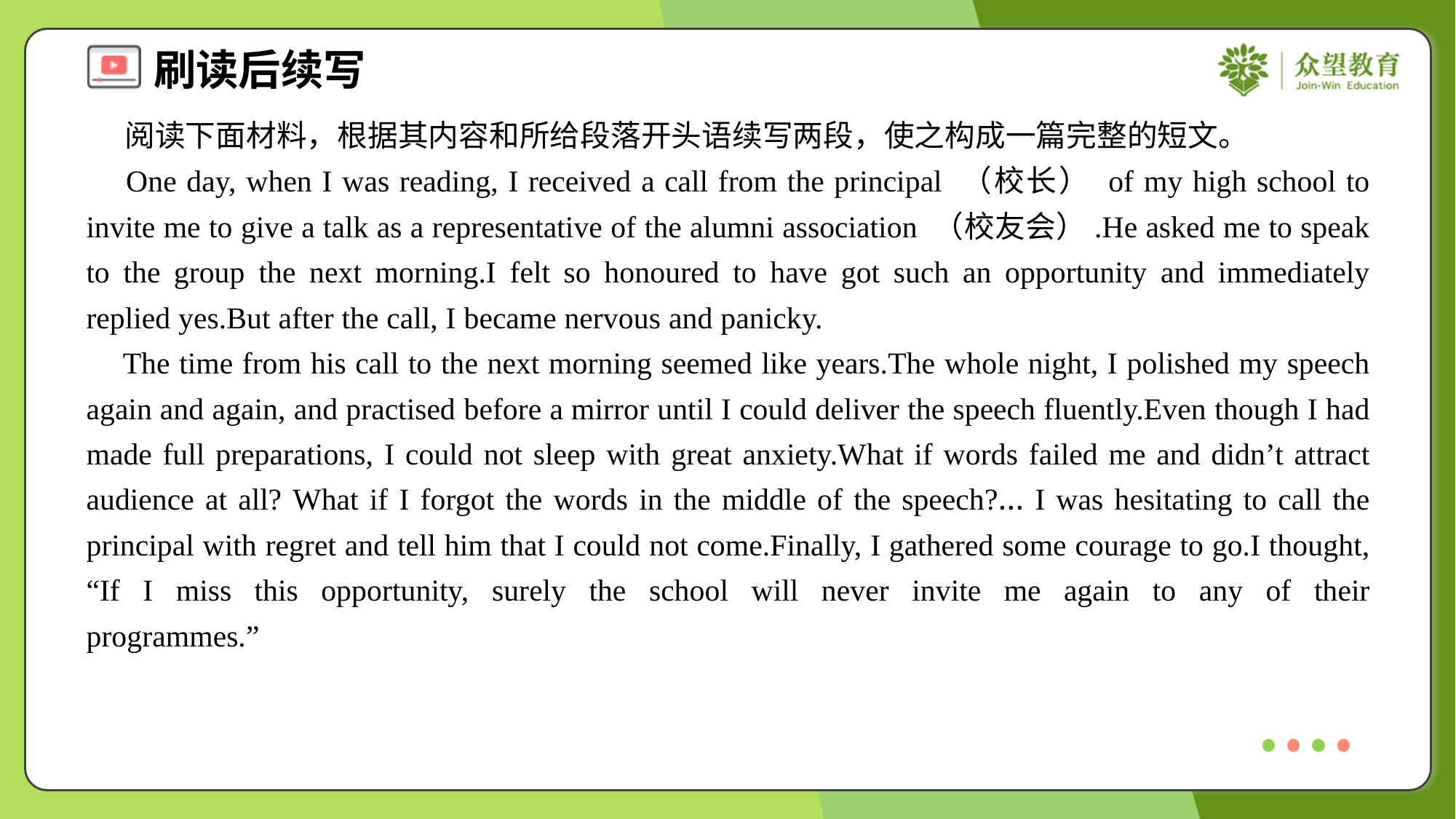

阅读下面材料，根据其内容和所给段落开头语续写两段，使之构成一篇完整的短文。
    One day, when I was reading, I received a call from the principal （校长） of my high school to invite me to give a talk as a representative of the alumni association （校友会）.He asked me to speak to the group the next morning.I felt so honoured to have got such an opportunity and immediately replied yes.But after the call, I became nervous and panicky.
    The time from his call to the next morning seemed like years.The whole night, I polished my speech again and again, and practised before a mirror until I could deliver the speech fluently.Even though I had made full preparations, I could not sleep with great anxiety.What if words failed me and didn’t attract audience at all? What if I forgot the words in the middle of the speech?… I was hesitating to call the principal with regret and tell him that I could not come.Finally, I gathered some courage to go.I thought, “If I miss this opportunity, surely the school will never invite me again to any of their programmes.”#1.2